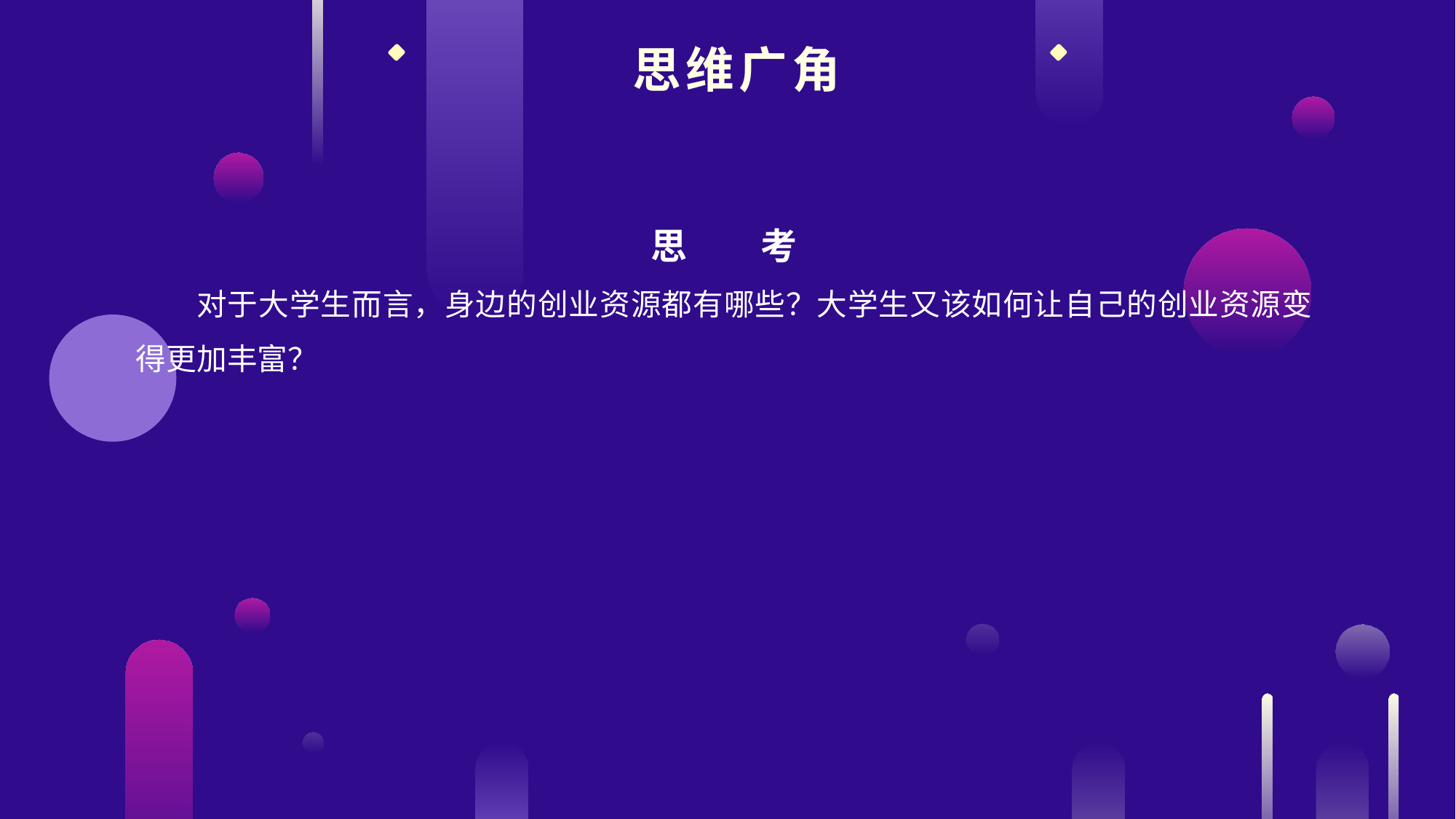

思维广角

思　　考
对于大学生而言，身边的创业资源都有哪些？大学生又该如何让自己的创业资源变得更加丰富？